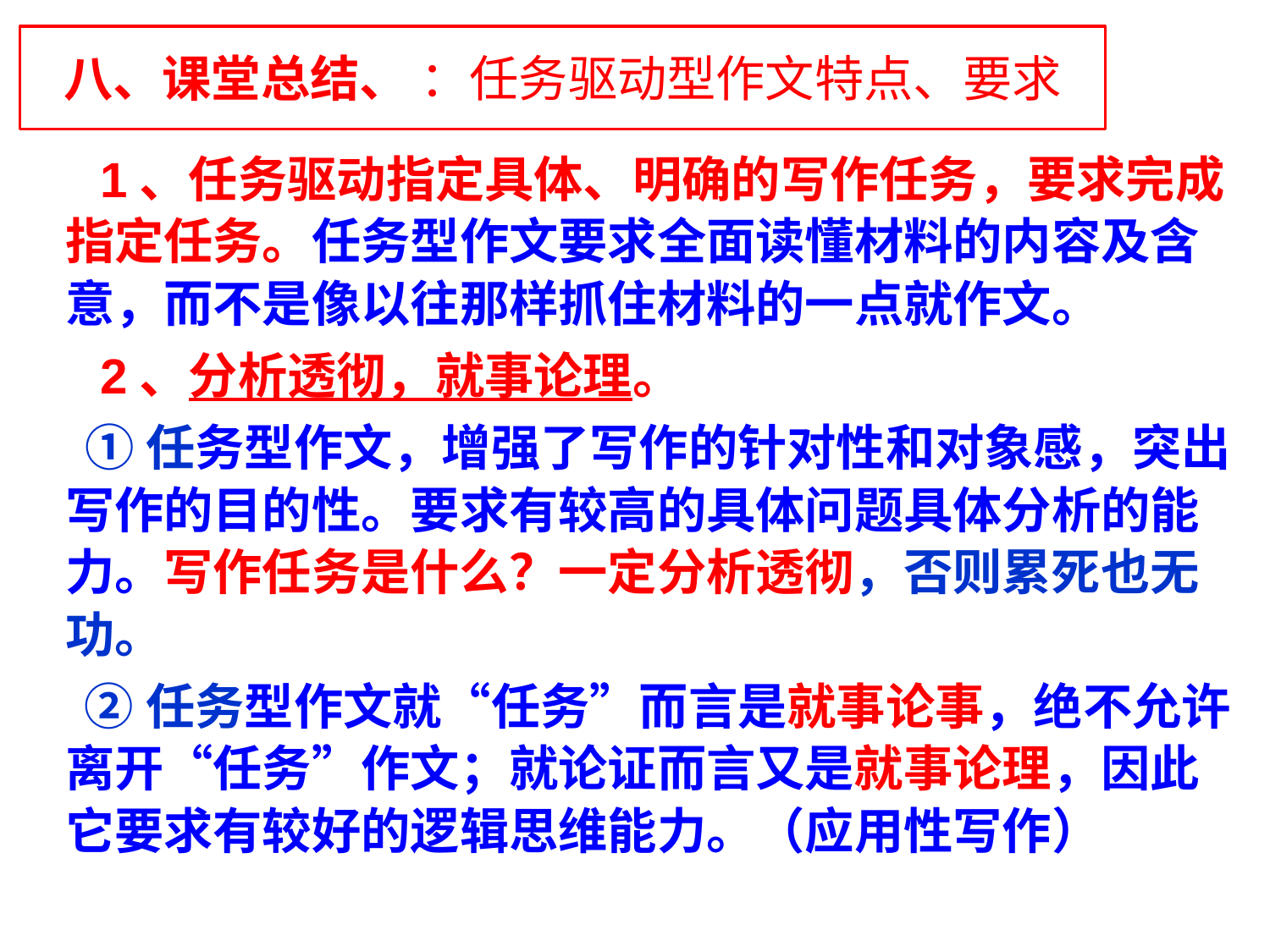

八、课堂总结、 ：任务驱动型作文特点、要求
      1、任务驱动指定具体、明确的写作任务，要求完成指定任务。任务型作文要求全面读懂材料的内容及含意，而不是像以往那样抓住材料的一点就作文。
      2、分析透彻，就事论理。
      ①任务型作文，增强了写作的针对性和对象感，突出写作的目的性。要求有较高的具体问题具体分析的能力。写作任务是什么？一定分析透彻，否则累死也无功。
      ②任务型作文就“任务”而言是就事论事，绝不允许离开“任务”作文；就论证而言又是就事论理，因此它要求有较好的逻辑思维能力。（应用性写作）